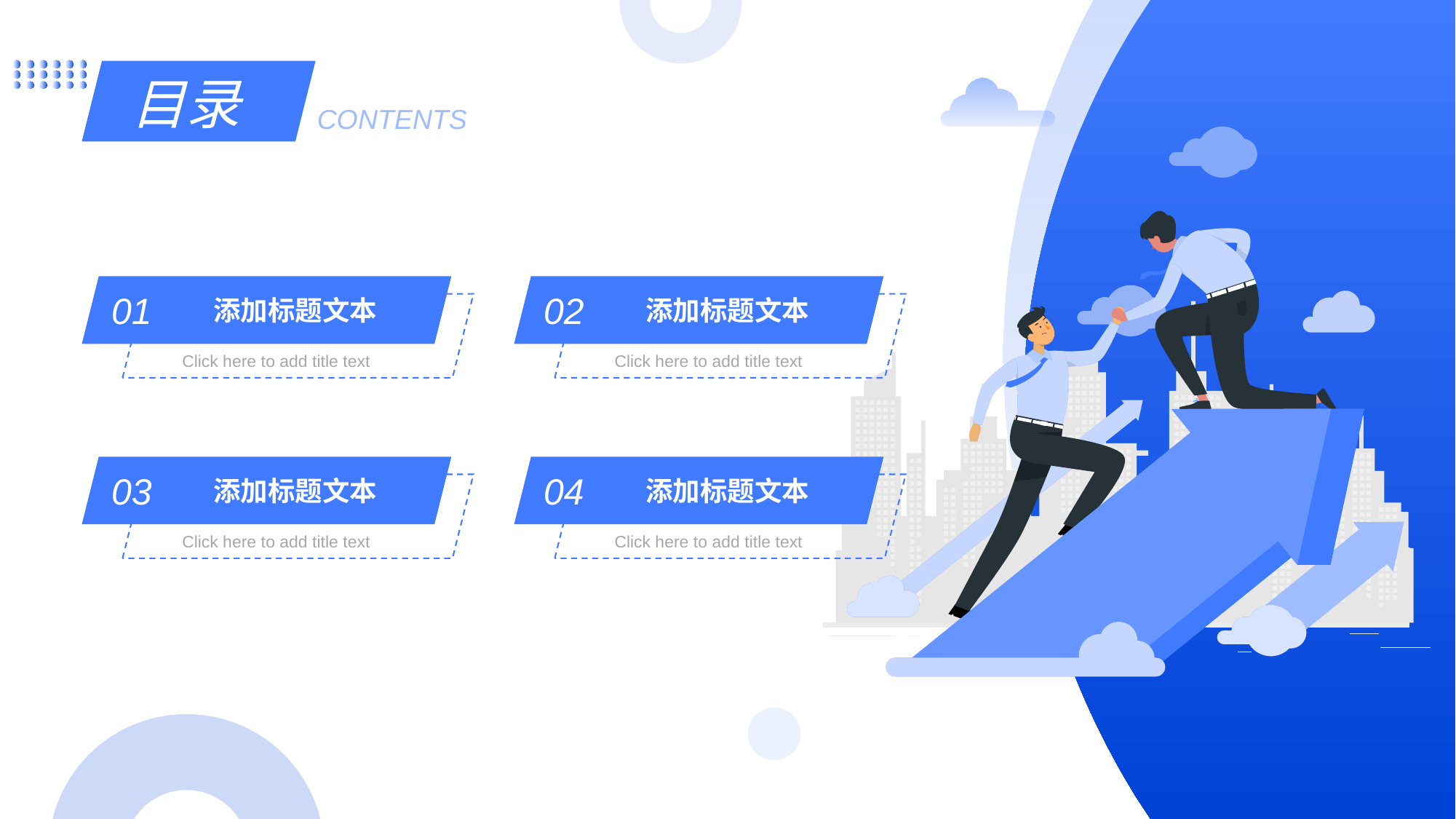

目录

CONTENTS

01
添加标题文本

Click here to add title text

02
添加标题文本

Click here to add title text

03
添加标题文本

Click here to add title text

04
添加标题文本

Click here to add title text